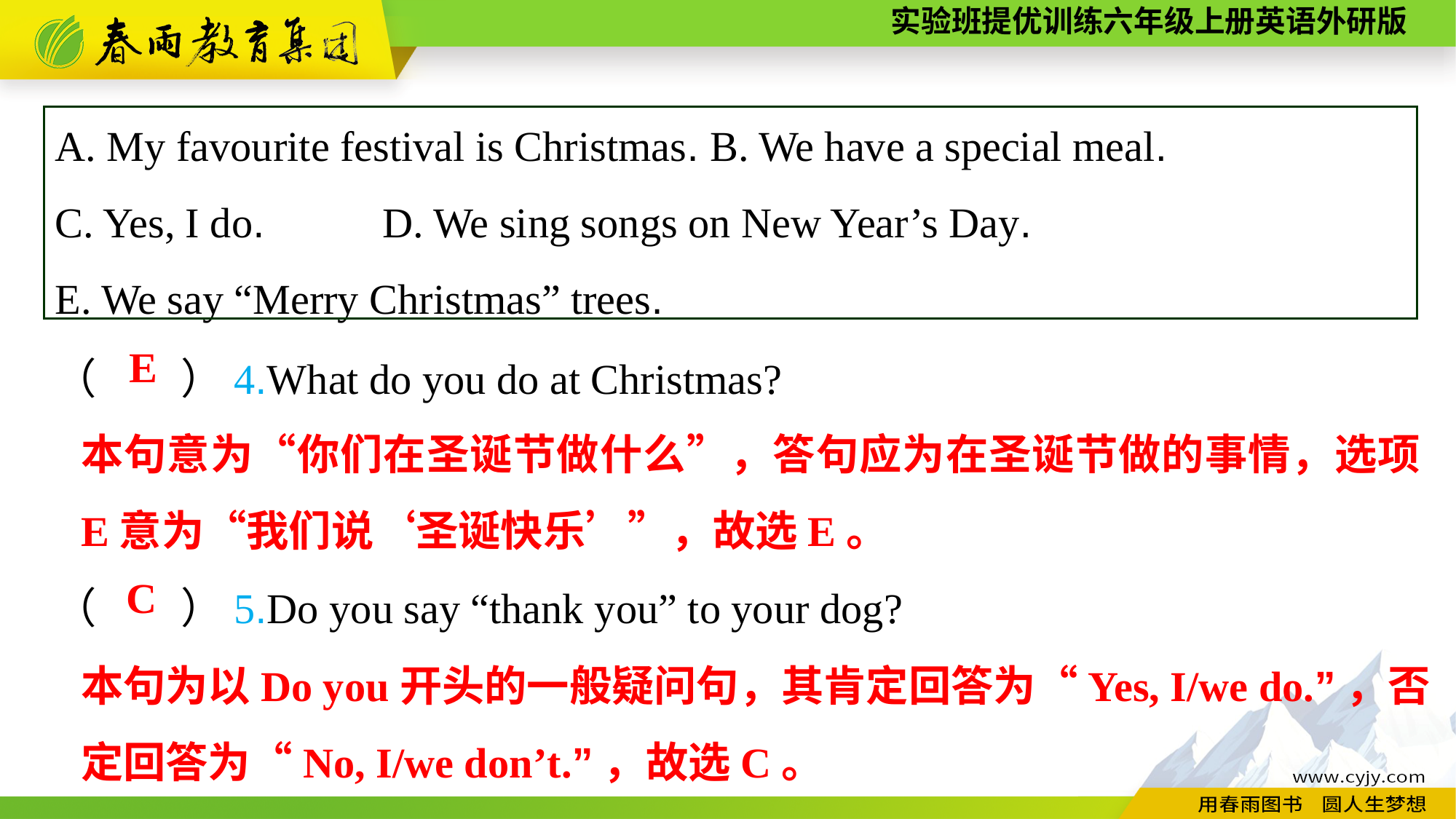

A. My favourite festival is Christmas.	B. We have a special meal.
C. Yes, I do.		D. We sing songs on New Year’s Day.
E. We say “Merry Christmas” trees.

（　　）4.What do you do at Christmas?

（　　）5.Do you say “thank you” to your dog?
E
本句意为“你们在圣诞节做什么”，答句应为在圣诞节做的事情，选项E意为“我们说‘圣诞快乐’”，故选E。
C
本句为以Do you开头的一般疑问句，其肯定回答为“Yes, I/we do.”，否定回答为“No, I/we don’t.”，故选C。